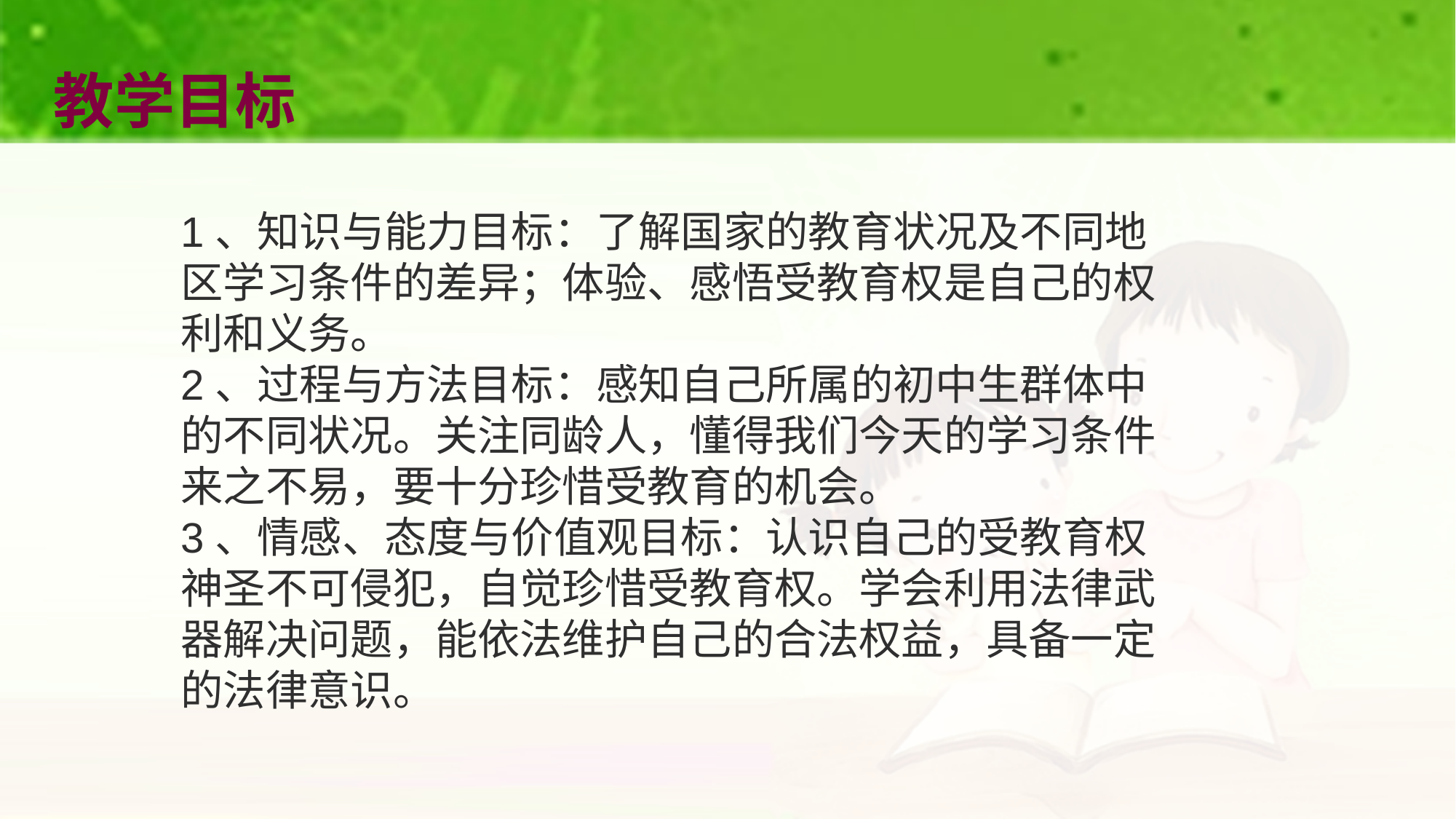

# 教学目标
1、知识与能力目标：了解国家的教育状况及不同地区学习条件的差异；体验、感悟受教育权是自己的权利和义务。
2、过程与方法目标：感知自己所属的初中生群体中的不同状况。关注同龄人，懂得我们今天的学习条件来之不易，要十分珍惜受教育的机会。
3、情感、态度与价值观目标：认识自己的受教育权神圣不可侵犯，自觉珍惜受教育权。学会利用法律武器解决问题，能依法维护自己的合法权益，具备一定的法律意识。